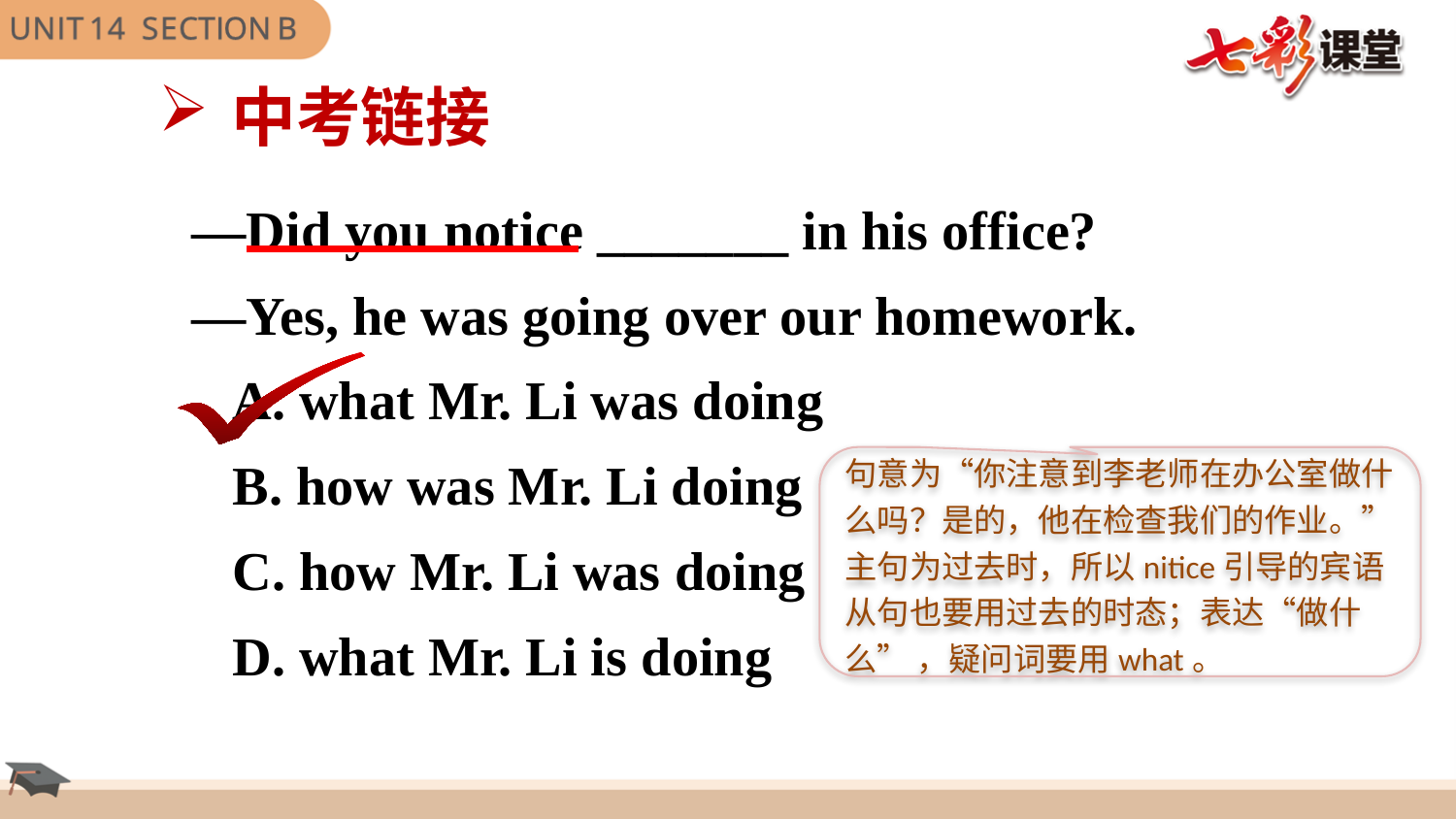

中考链接
—Did you notice _______ in his office?
—Yes, he was going over our homework.
   A. what Mr. Li was doing
   B. how was Mr. Li doing
   C. how Mr. Li was doing
   D. what Mr. Li is doing

句意为“你注意到李老师在办公室做什么吗？是的，他在检查我们的作业。”主句为过去时，所以nitice引导的宾语从句也要用过去的时态；表达“做什么” ，疑问词要用what。